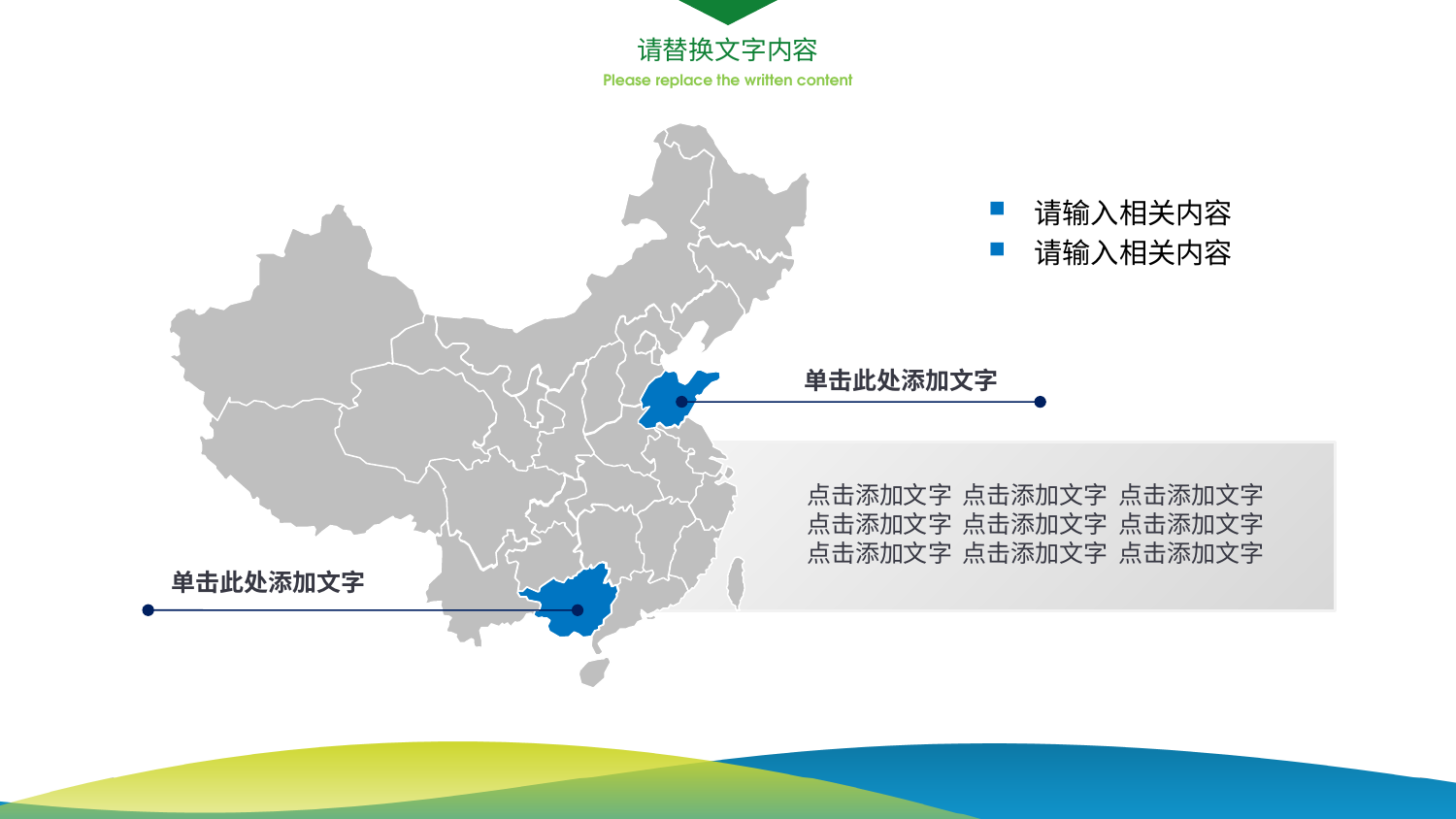

请输入相关内容
请输入相关内容
单击此处添加文字

点击添加文字  点击添加文字  点击添加文字  点击添加文字  点击添加文字  点击添加文字  点击添加文字  点击添加文字  点击添加文字
单击此处添加文字